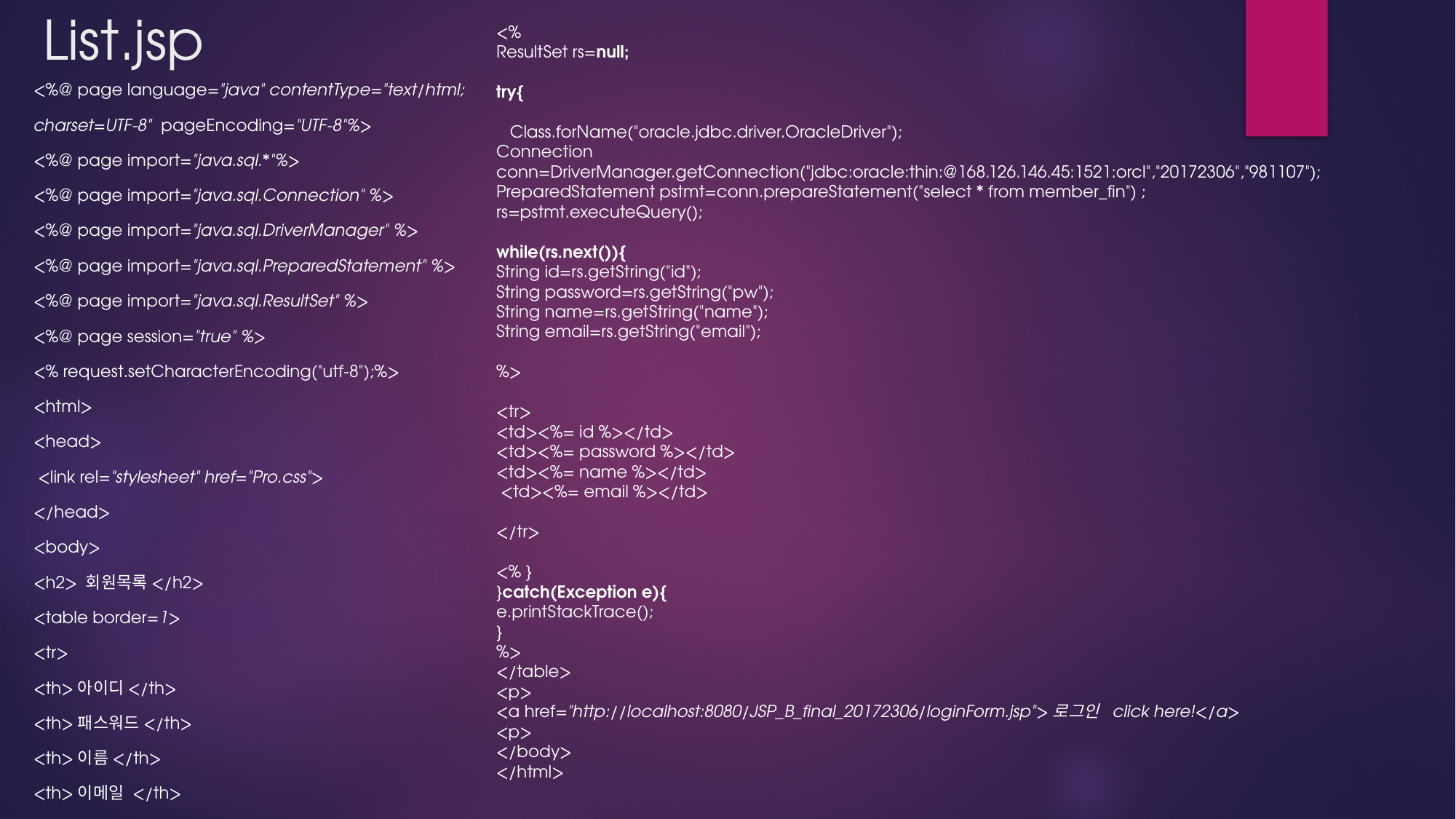

# List.jsp
<%
ResultSet rs=null;

try{

   Class.forName("oracle.jdbc.driver.OracleDriver");
Connection conn=DriverManager.getConnection("jdbc:oracle:thin:@168.126.146.45:1521:orcl","20172306","981107");
PreparedStatement pstmt=conn.prepareStatement("select * from member_fin") ;
rs=pstmt.executeQuery();

while(rs.next()){
String id=rs.getString("id");
String password=rs.getString("pw");
String name=rs.getString("name");
String email=rs.getString("email");

%>

<tr>
<td><%= id %></td>
<td><%= password %></td>
<td><%= name %></td>
 <td><%= email %></td>

</tr>

<% }
}catch(Exception e){
e.printStackTrace();
}
%>
</table>
<p>
<a href="http://localhost:8080/JSP_B_final_20172306/loginForm.jsp">로그인  click here!</a>
<p>
</body>
</html>
<%@ page language="java" contentType="text/html;
charset=UTF-8"  pageEncoding="UTF-8"%>
<%@ page import="java.sql.*"%>
<%@ page import="java.sql.Connection" %>
<%@ page import="java.sql.DriverManager" %>
<%@ page import="java.sql.PreparedStatement" %>
<%@ page import="java.sql.ResultSet" %>
<%@ page session="true" %>
<% request.setCharacterEncoding("utf-8");%>
<html>
<head>
 <link rel="stylesheet" href="Pro.css">
</head>
<body>
<h2> 회원목록</h2>
<table border=1>
<tr>
<th>아이디</th>
<th>패스워드</th>
<th>이름</th>
<th>이메일 </th>